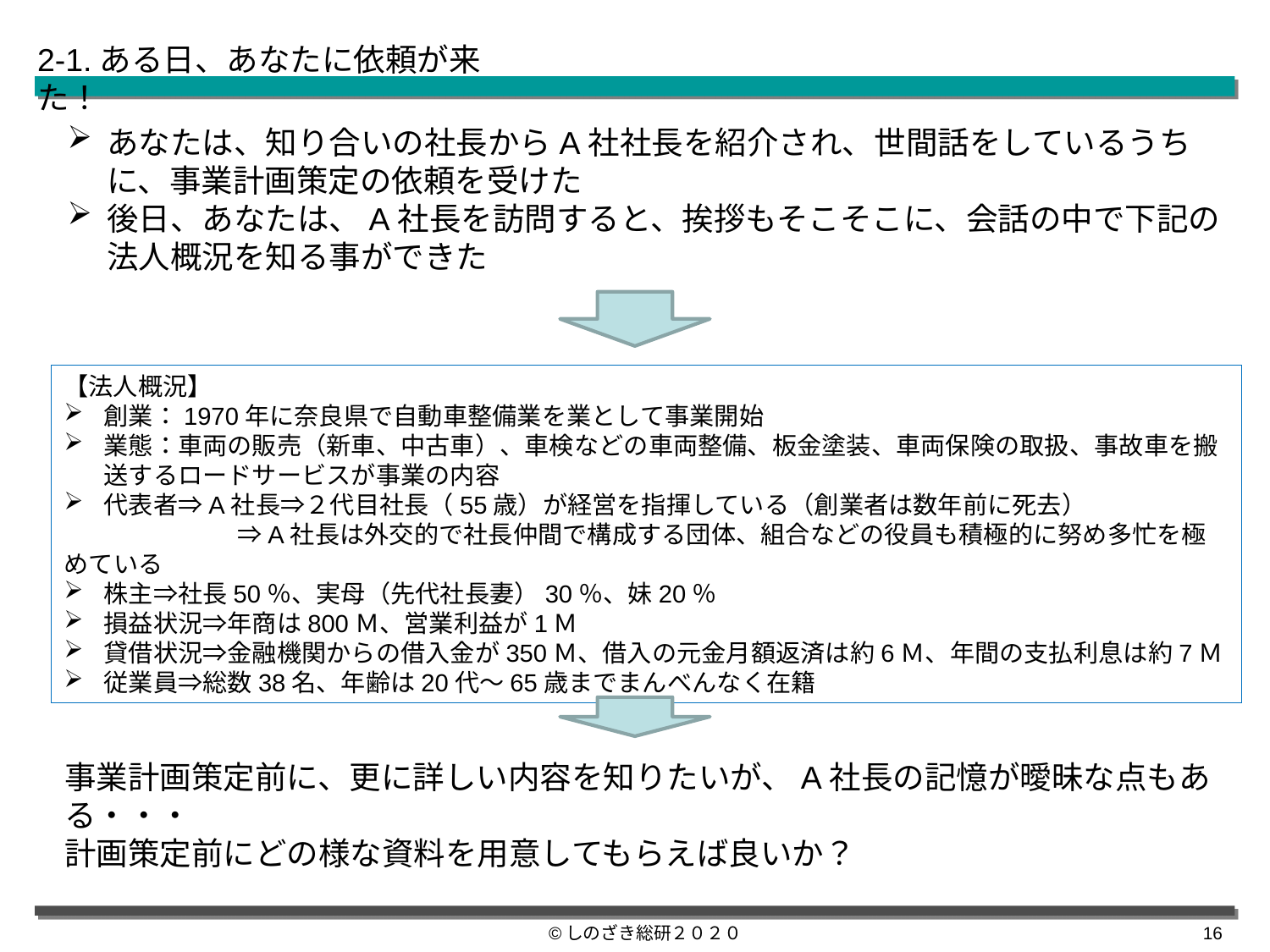

2-1.ある日、あなたに依頼が来た！
あなたは、知り合いの社長からA社社長を紹介され、世間話をしているうちに、事業計画策定の依頼を受けた
後日、あなたは、A社長を訪問すると、挨拶もそこそこに、会話の中で下記の法人概況を知る事ができた

【法人概況】
創業：1970年に奈良県で自動車整備業を業として事業開始
業態：車両の販売（新車、中古車）、車検などの車両整備、板金塗装、車両保険の取扱、事故車を搬送するロードサービスが事業の内容
代表者⇒A社長⇒２代目社長（55歳）が経営を指揮している（創業者は数年前に死去）
　　　　　　　⇒A社長は外交的で社長仲間で構成する団体、組合などの役員も積極的に努め多忙を極めている
株主⇒社長50％、実母（先代社長妻）30％、妹20％
損益状況⇒年商は800Ｍ、営業利益が1Ｍ
貸借状況⇒金融機関からの借入金が350Ｍ、借入の元金月額返済は約6Ｍ、年間の支払利息は約7Ｍ
従業員⇒総数38名、年齢は20代～65歳までまんべんなく在籍

事業計画策定前に、更に詳しい内容を知りたいが、A社長の記憶が曖昧な点もある・・・
計画策定前にどの様な資料を用意してもらえば良いか？
©しのざき総研２０２０
16